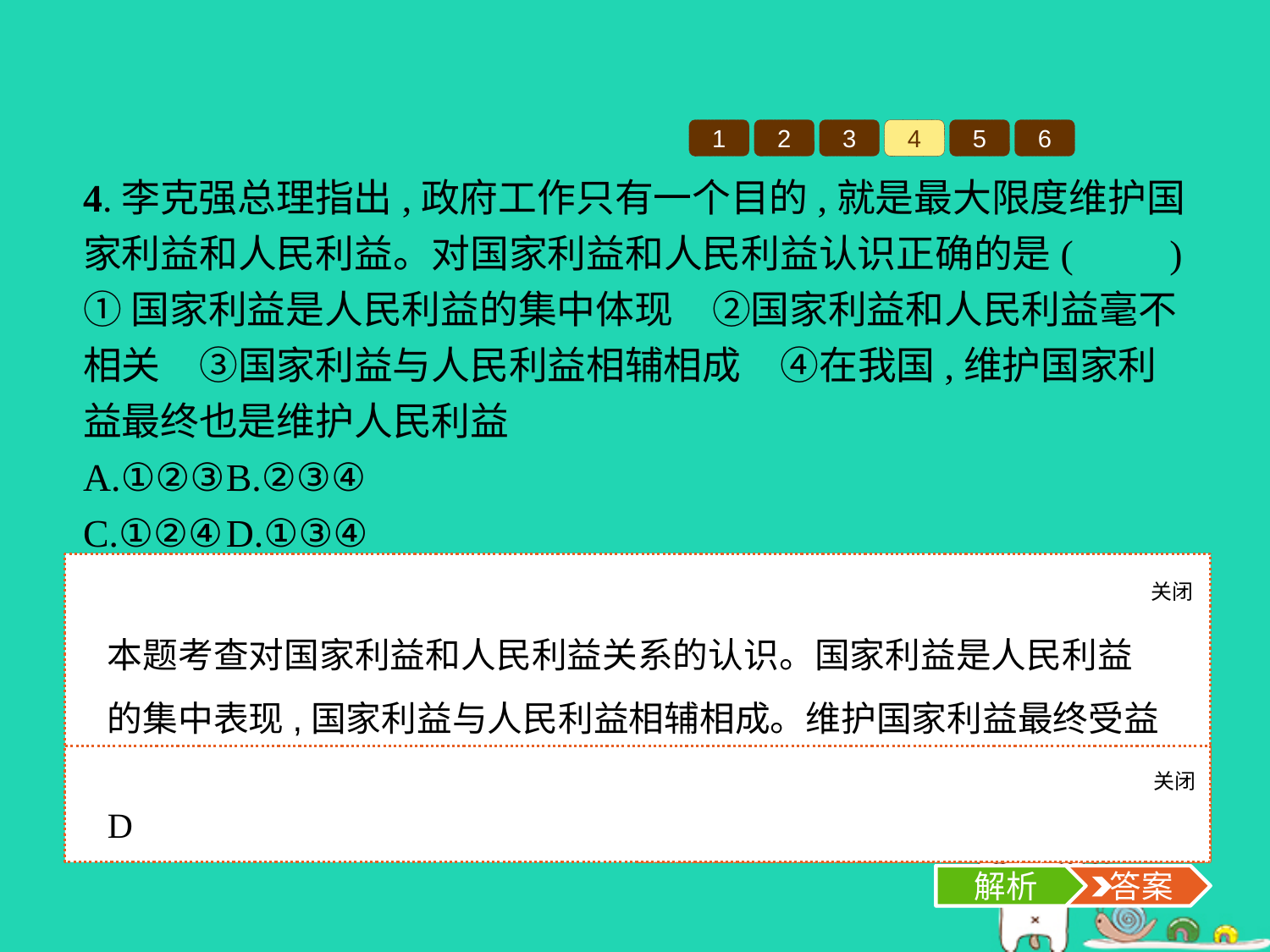

1
2
3
4
5
6
4.李克强总理指出,政府工作只有一个目的,就是最大限度维护国家利益和人民利益。对国家利益和人民利益认识正确的是(　　)
①国家利益是人民利益的集中体现　②国家利益和人民利益毫不相关　③国家利益与人民利益相辅相成　④在我国,维护国家利益最终也是维护人民利益
A.①②③	B.②③④
C.①②④	D.①③④

关闭
解析

本题考查对国家利益和人民利益关系的认识。国家利益是人民利益的集中表现,国家利益与人民利益相辅相成。维护国家利益最终受益的是广大人民群众,①③④符合题意,当选;②说法错误,应排除,故选D项。

关闭
解析
  答案

D
解析
  答案